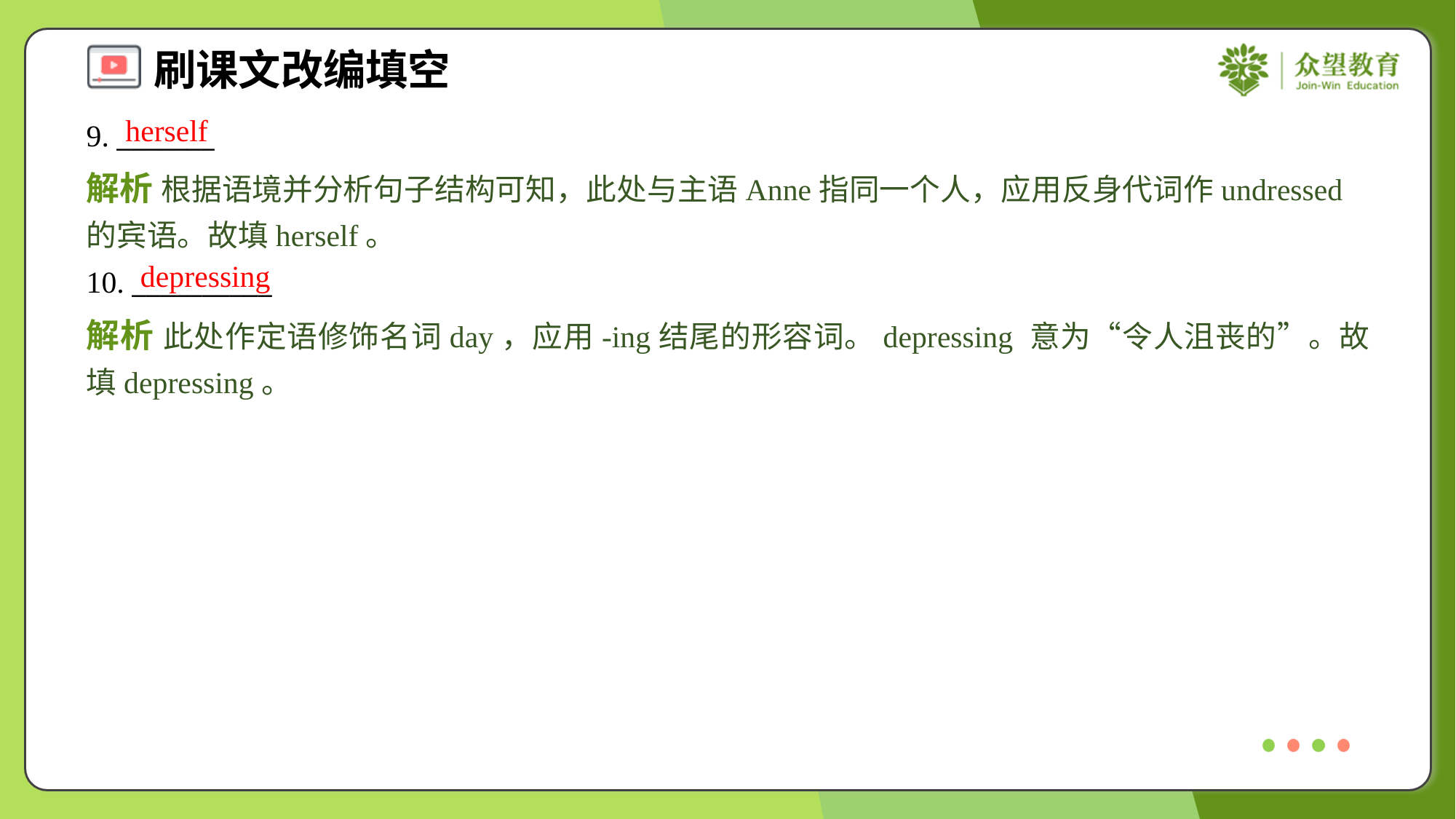

herself
9. _______
解析 根据语境并分析句子结构可知，此处与主语Anne指同一个人，应用反身代词作undressed的宾语。故填herself。
depressing
10. __________
解析 此处作定语修饰名词day，应用-ing结尾的形容词。depressing 意为“令人沮丧的”。故填depressing。